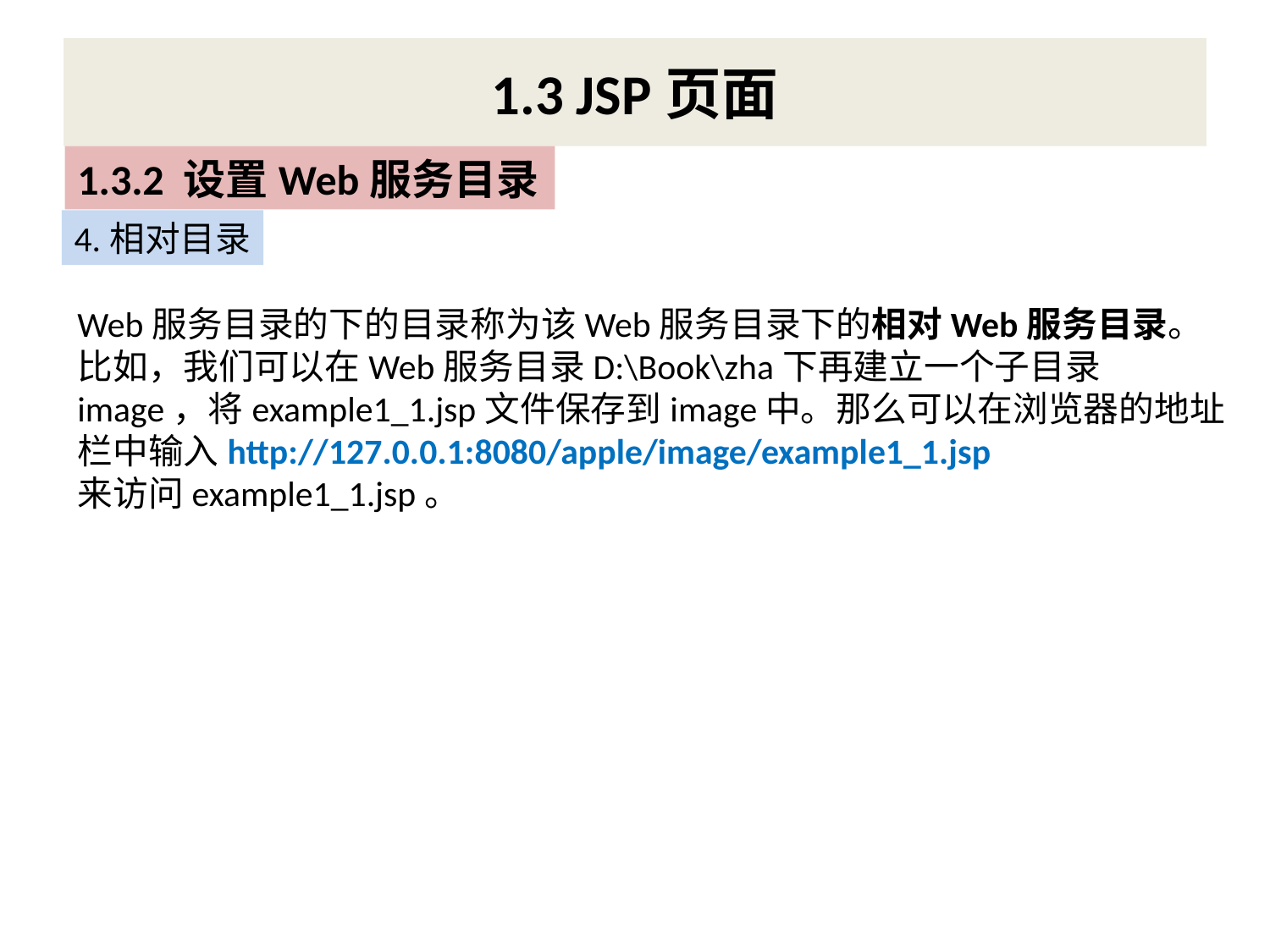

# 1.3 JSP页面
1.3.2 设置Web服务目录
4.相对目录
Web服务目录的下的目录称为该Web服务目录下的相对Web服务目录。比如，我们可以在Web服务目录D:\Book\zha下再建立一个子目录image，将example1_1.jsp文件保存到image中。那么可以在浏览器的地址栏中输入http://127.0.0.1:8080/apple/image/example1_1.jsp
来访问example1_1.jsp。